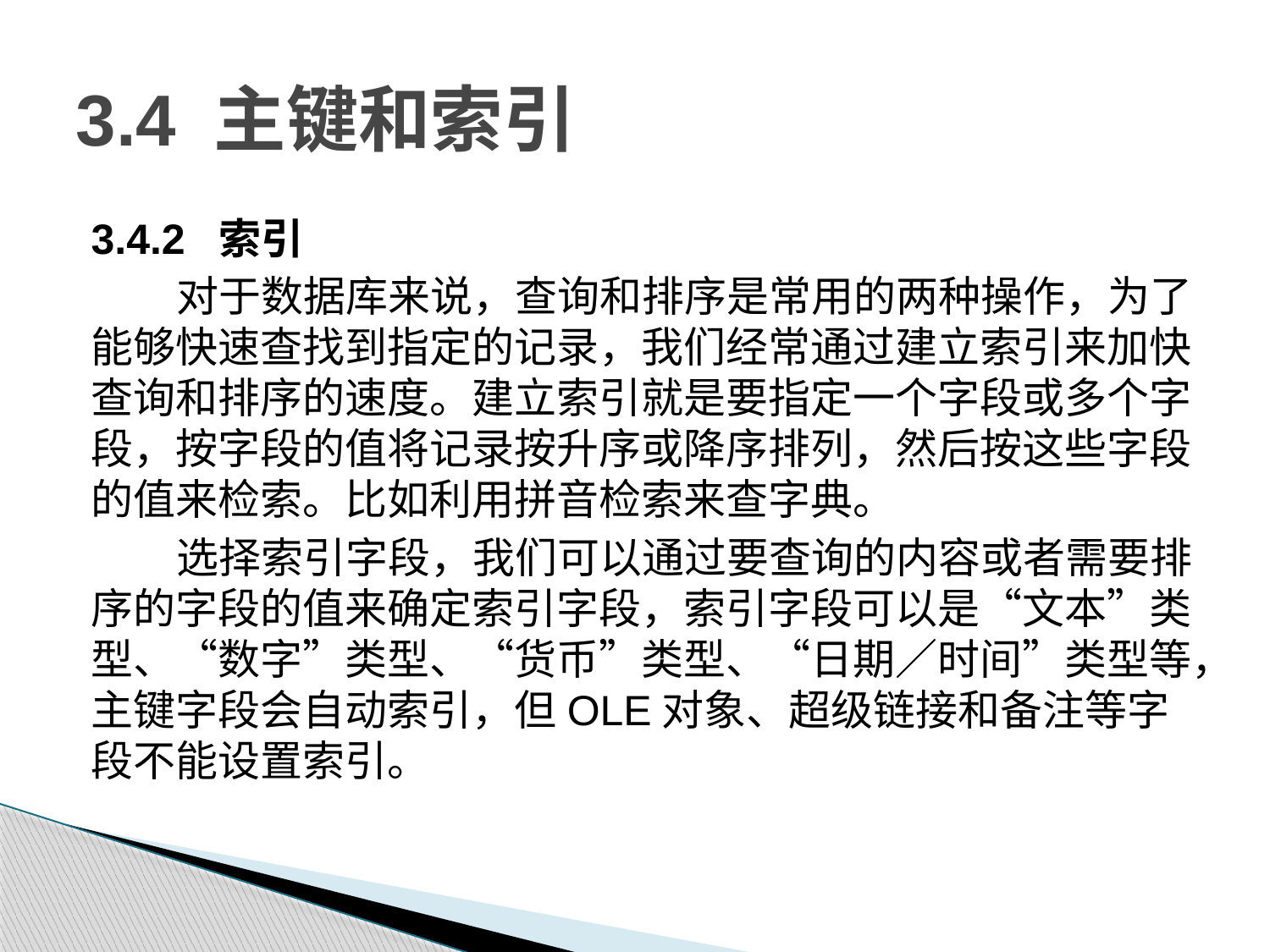

# 3.4 主键和索引
3.4.2  索引
对于数据库来说，查询和排序是常用的两种操作，为了能够快速查找到指定的记录，我们经常通过建立索引来加快查询和排序的速度。建立索引就是要指定一个字段或多个字段，按字段的值将记录按升序或降序排列，然后按这些字段的值来检索。比如利用拼音检索来查字典。
选择索引字段，我们可以通过要查询的内容或者需要排序的字段的值来确定索引字段，索引字段可以是“文本”类型、“数字”类型、“货币”类型、“日期／时间”类型等，主键字段会自动索引，但OLE对象、超级链接和备注等字段不能设置索引。